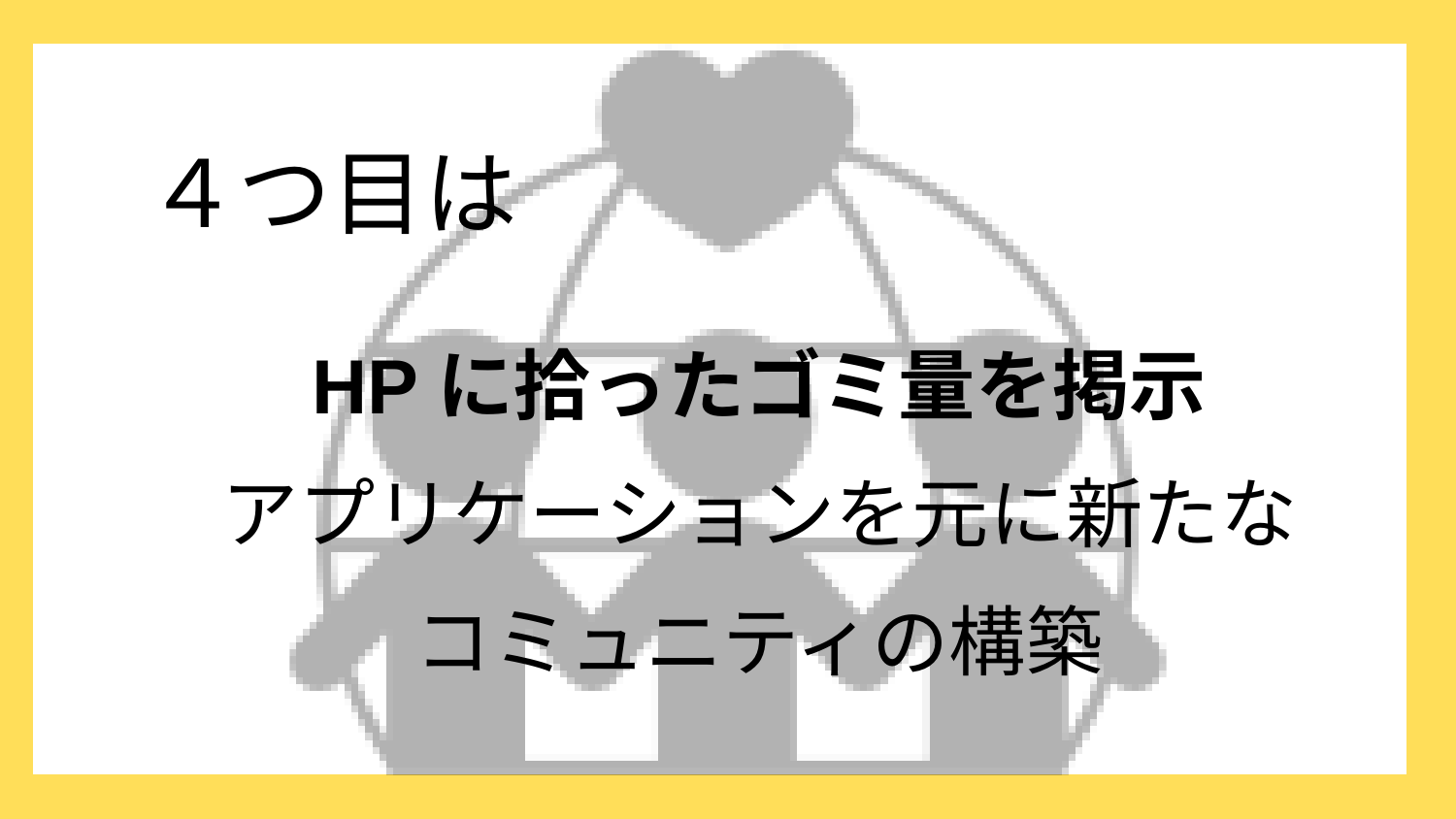

４つ目は
HPに拾ったゴミ量を掲示
アプリケーションを元に新たな
コミュニティの構築